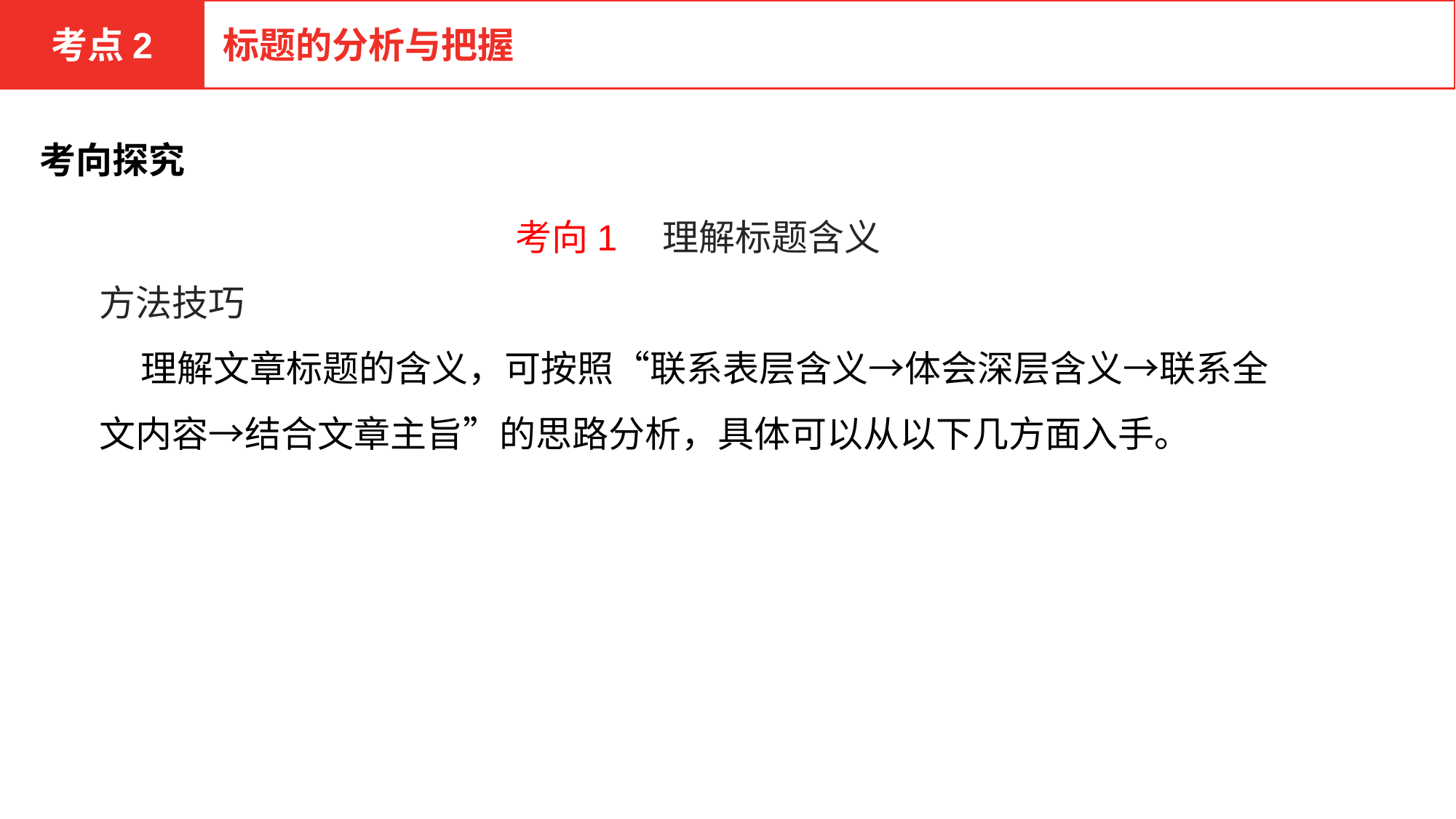

考点2
标题的分析与把握
考向探究
考向1　理解标题含义
方法技巧
    理解文章标题的含义，可按照“联系表层含义→体会深层含义→联系全文内容→结合文章主旨”的思路分析，具体可以从以下几方面入手。